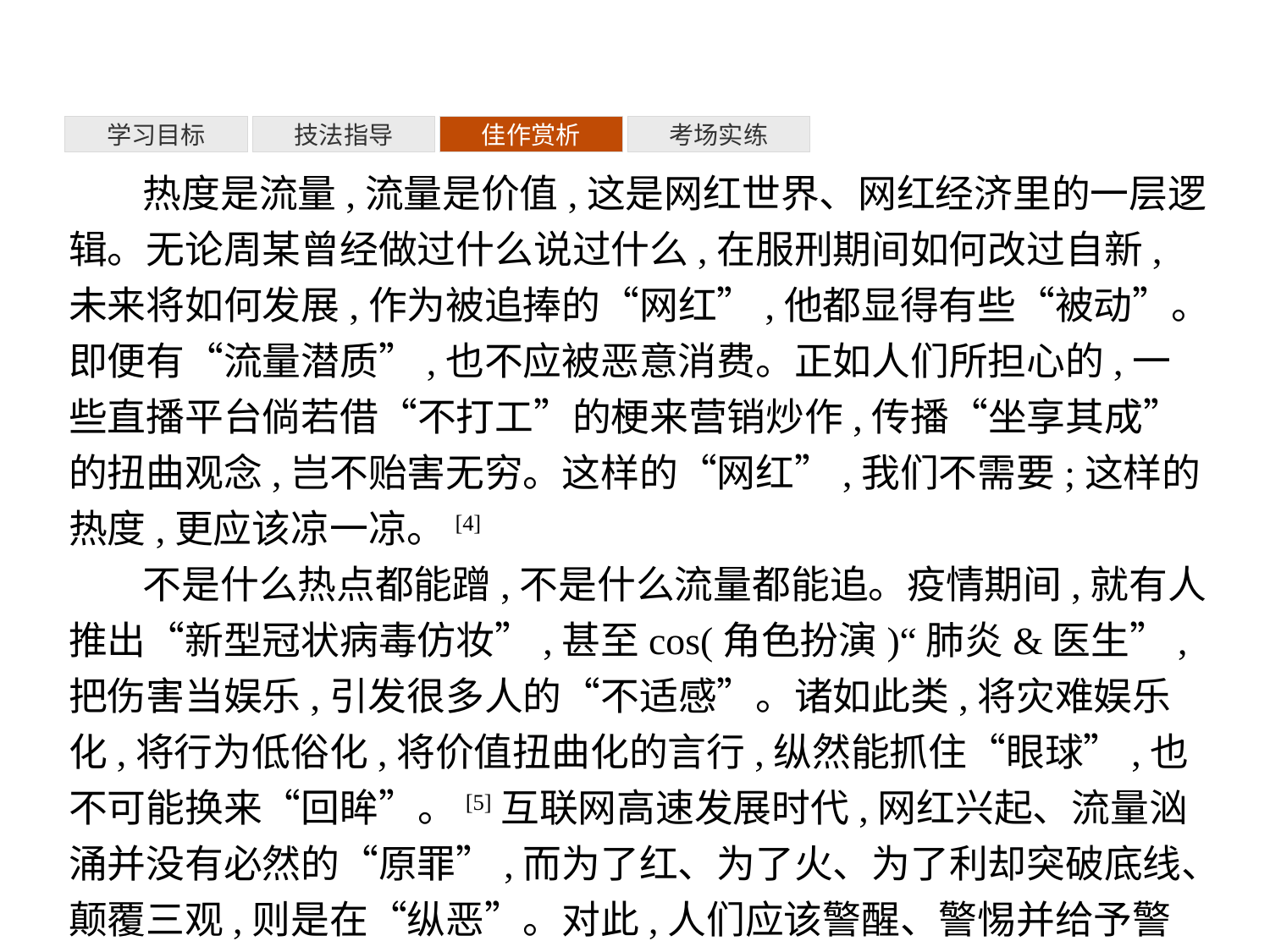

考场实练
学习目标
技法指导
佳作赏析
热度是流量,流量是价值,这是网红世界、网红经济里的一层逻辑。无论周某曾经做过什么说过什么,在服刑期间如何改过自新,未来将如何发展,作为被追捧的“网红”,他都显得有些“被动”。即便有“流量潜质”,也不应被恶意消费。正如人们所担心的,一些直播平台倘若借“不打工”的梗来营销炒作,传播“坐享其成”的扭曲观念,岂不贻害无穷。这样的“网红”,我们不需要;这样的热度,更应该凉一凉。[4]
不是什么热点都能蹭,不是什么流量都能追。疫情期间,就有人推出“新型冠状病毒仿妆”,甚至cos(角色扮演)“肺炎&医生”,把伤害当娱乐,引发很多人的“不适感”。诸如此类,将灾难娱乐化,将行为低俗化,将价值扭曲化的言行,纵然能抓住“眼球”,也不可能换来“回眸”。[5]互联网高速发展时代,网红兴起、流量汹涌并没有必然的“原罪”,而为了红、为了火、为了利却突破底线、颠覆三观,则是在“纵恶”。对此,人们应该警醒、警惕并给予警示。[6]